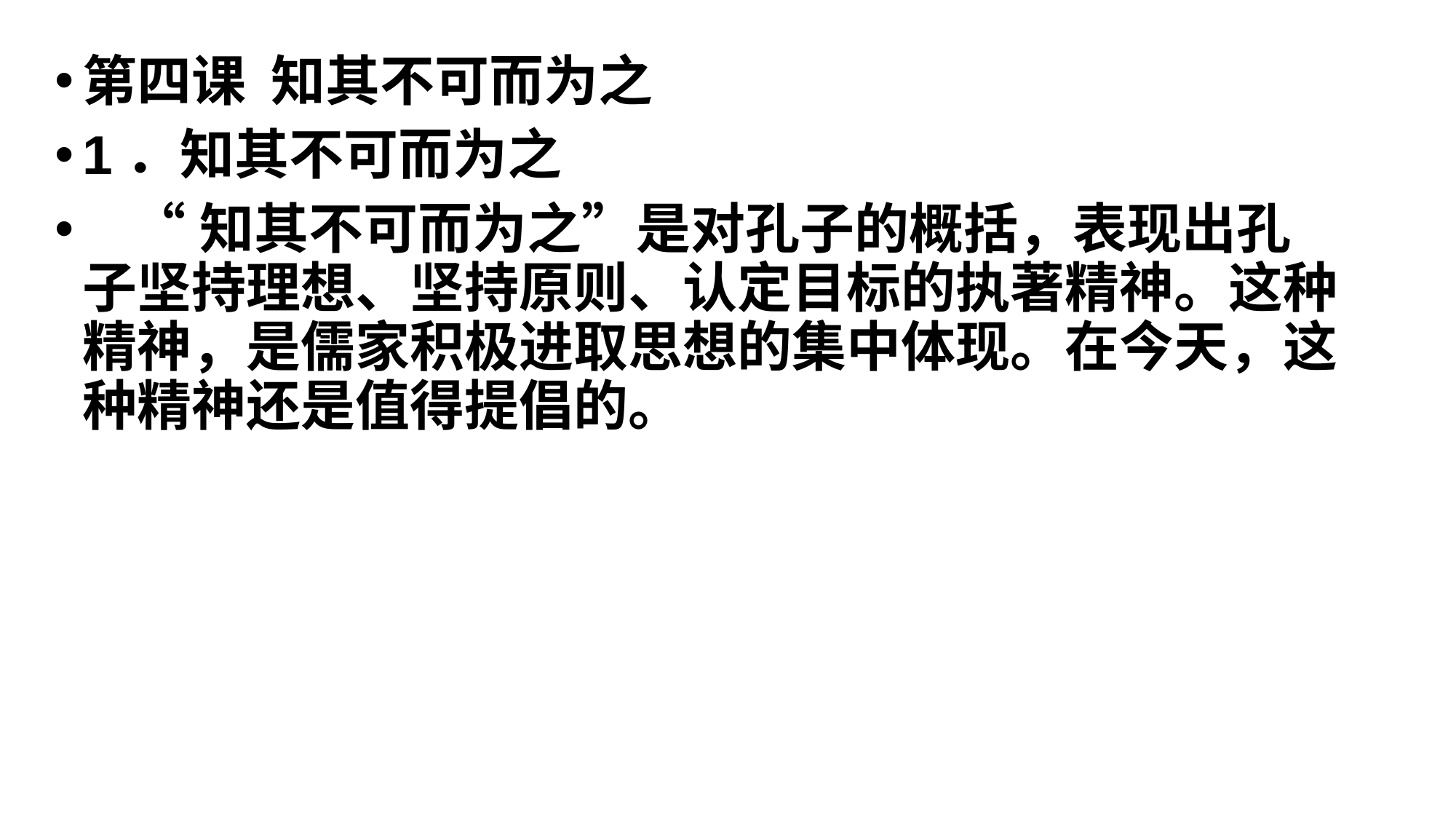

第四课  知其不可而为之
1．知其不可而为之
    “知其不可而为之”是对孔子的概括，表现出孔子坚持理想、坚持原则、认定目标的执著精神。这种精神，是儒家积极进取思想的集中体现。在今天，这种精神还是值得提倡的。